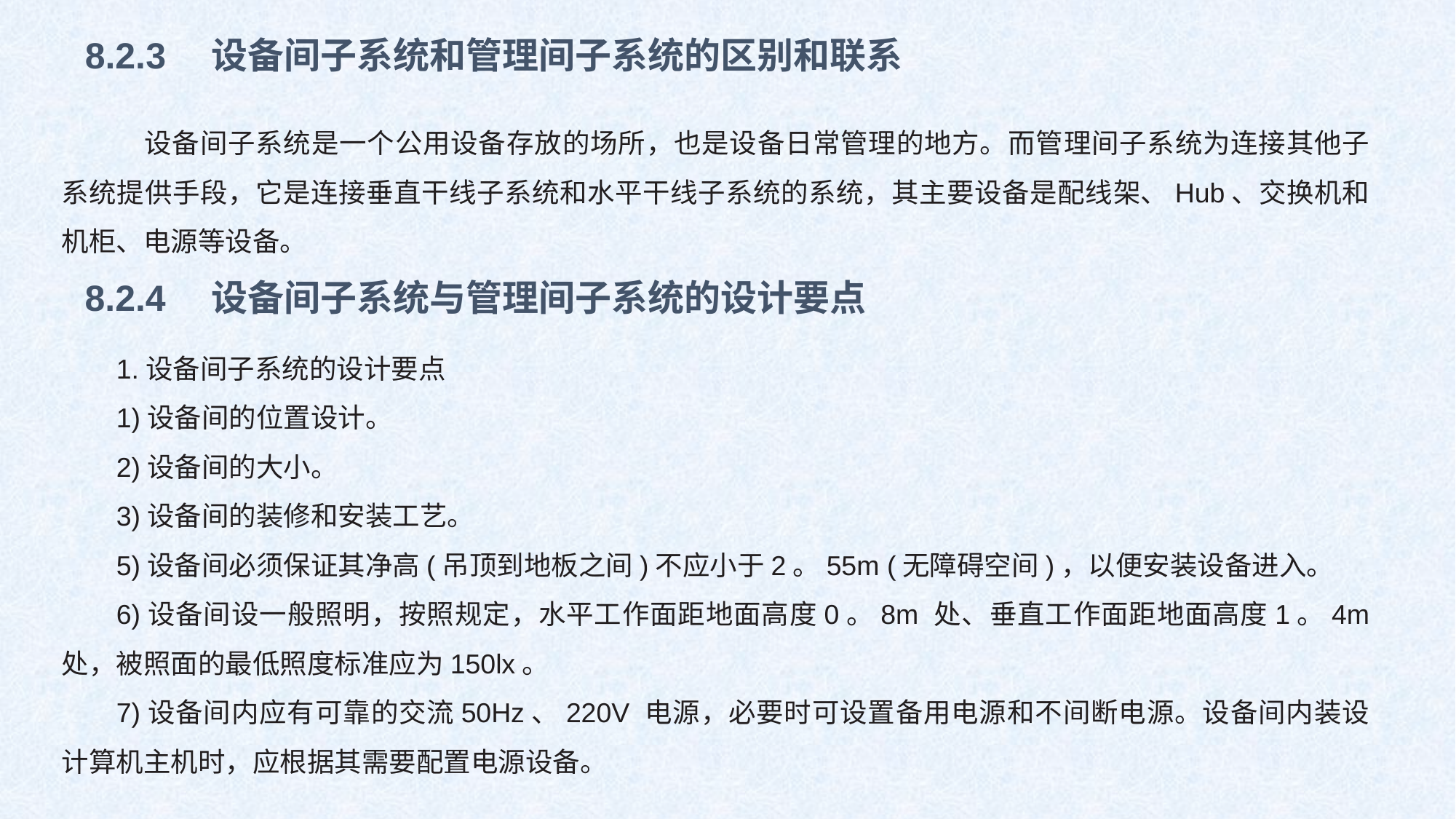

8.2.3　设备间子系统和管理间子系统的区别和联系
　设备间子系统是一个公用设备存放的场所，也是设备日常管理的地方。而管理间子系统为连接其他子系统提供手段，它是连接垂直干线子系统和水平干线子系统的系统，其主要设备是配线架、Hub、交换机和机柜、电源等设备。
8.2.4　设备间子系统与管理间子系统的设计要点
1.设备间子系统的设计要点
1)设备间的位置设计。
2)设备间的大小。
3)设备间的装修和安装工艺。
5)设备间必须保证其净高(吊顶到地板之间)不应小于2。55m (无障碍空间)，以便安装设备进入。
6)设备间设一般照明，按照规定，水平工作面距地面高度0。8m 处、垂直工作面距地面高度1。4m 处，被照面的最低照度标准应为150lx。
7)设备间内应有可靠的交流50Hz、220V 电源，必要时可设置备用电源和不间断电源。设备间内装设计算机主机时，应根据其需要配置电源设备。